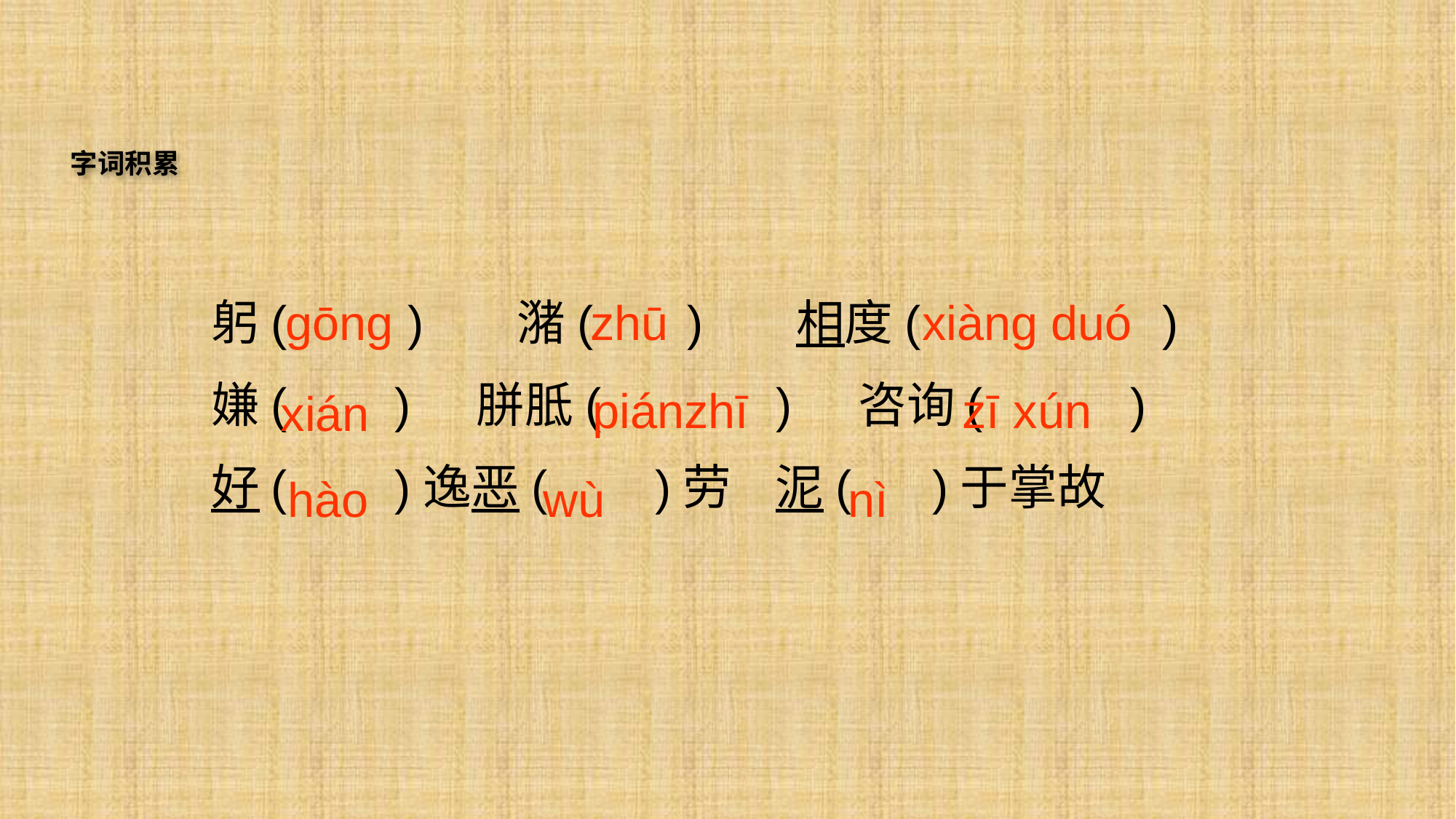

字词积累
躬(         )      潴(       )      相度(                  )
嫌(        )    胼胝(             )    咨询(           )
好(        )逸恶(        )劳    泥(      )于掌故
gōng
zhū
xiàng duó
piánzhī
zī xún
xián
hào
wù
nì